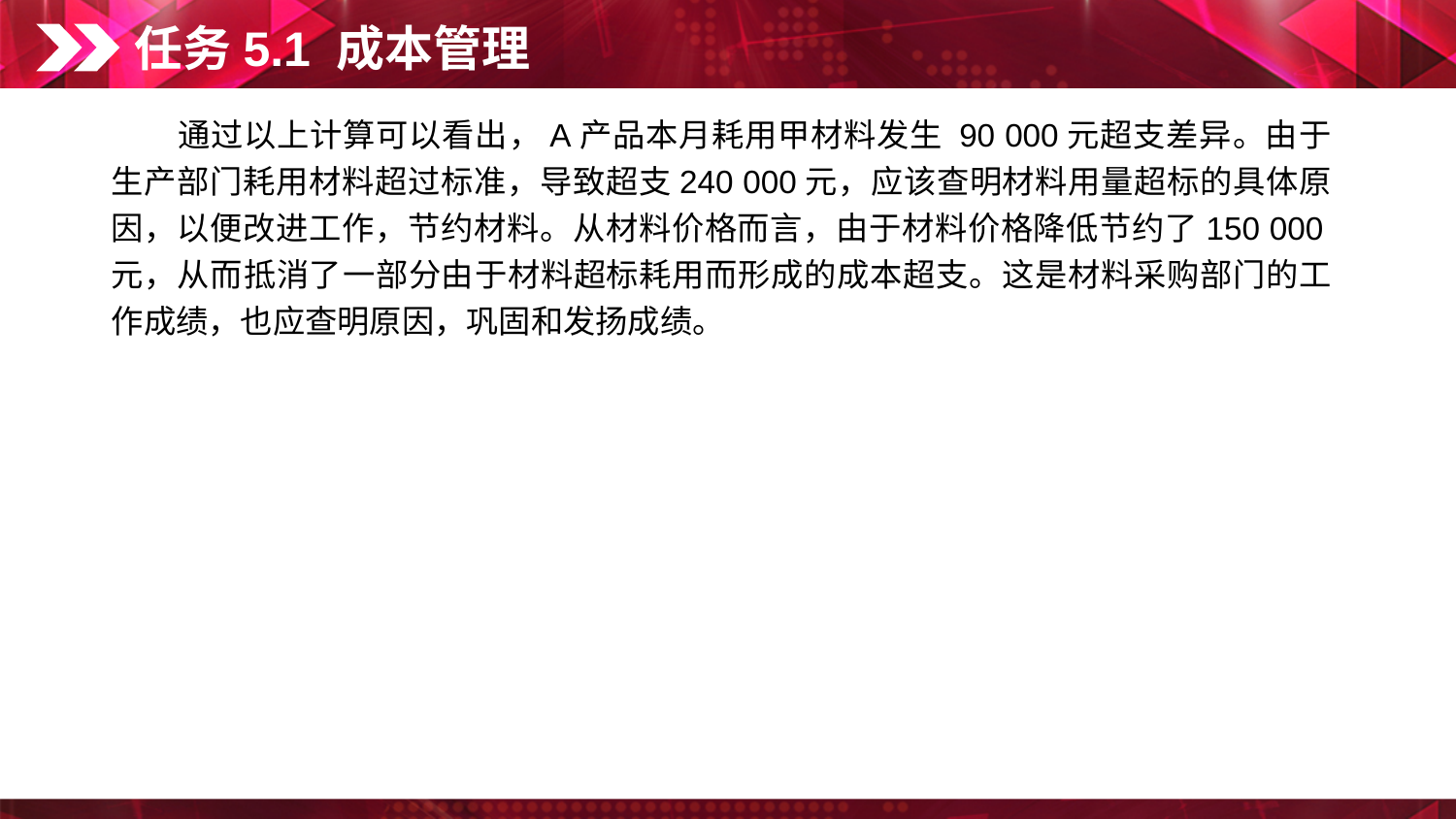

任务5.1 成本管理

　　通过以上计算可以看出，A产品本月耗用甲材料发生 90 000元超支差异。由于生产部门耗用材料超过标准，导致超支240 000元，应该查明材料用量超标的具体原因，以便改进工作，节约材料。从材料价格而言，由于材料价格降低节约了150 000元，从而抵消了一部分由于材料超标耗用而形成的成本超支。这是材料采购部门的工作成绩，也应查明原因，巩固和发扬成绩。